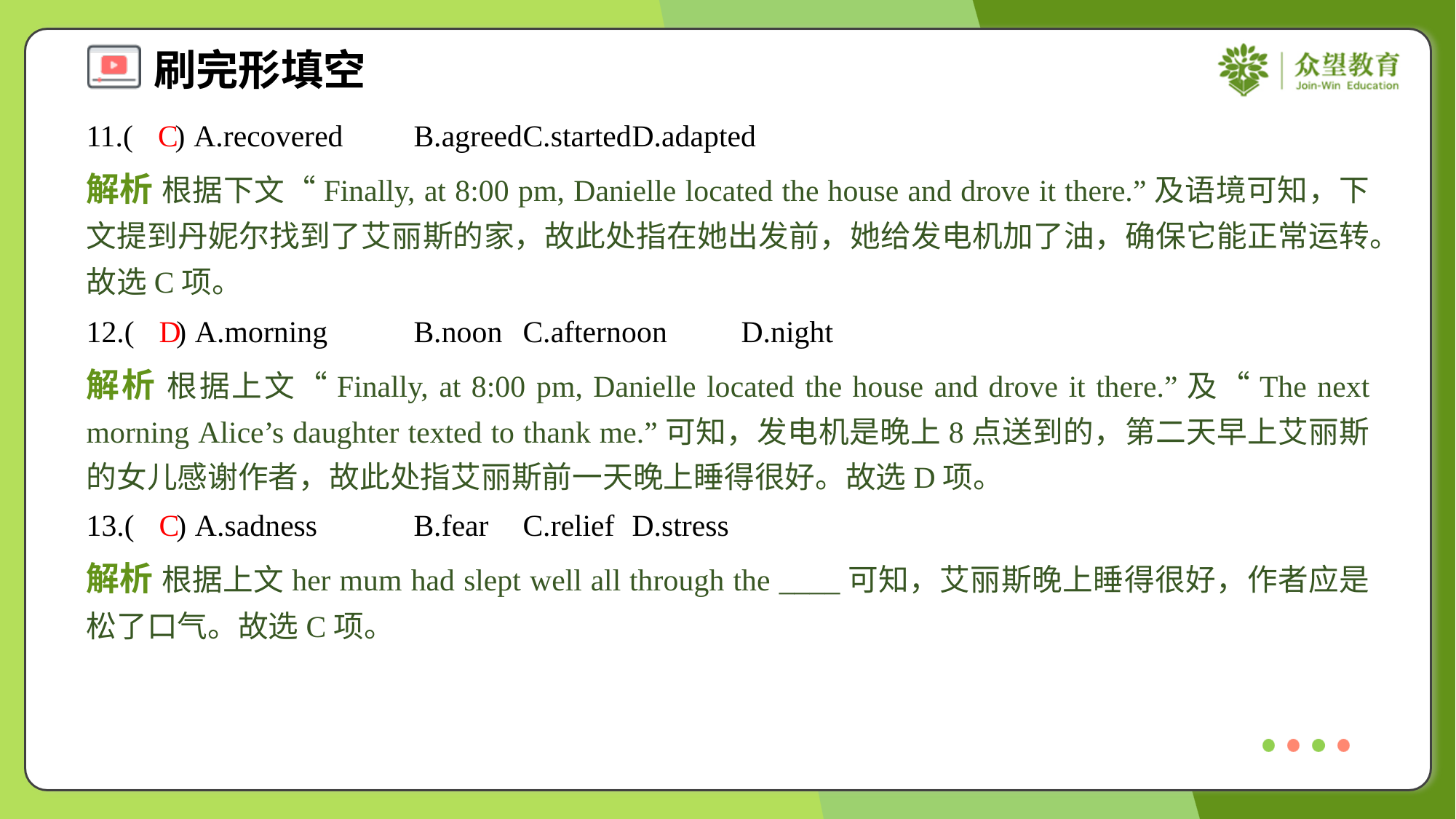

11.(     ) A.recovered	B.agreed	C.started	D.adapted
C
解析 根据下文“Finally, at 8:00 pm, Danielle located the house and drove it there.”及语境可知，下文提到丹妮尔找到了艾丽斯的家，故此处指在她出发前，她给发电机加了油，确保它能正常运转。故选C项。
12.(     ) A.morning	B.noon	C.afternoon	D.night
D
解析 根据上文“Finally, at 8:00 pm, Danielle located the house and drove it there.”及“The next morning Alice’s daughter texted to thank me.”可知，发电机是晚上8点送到的，第二天早上艾丽斯的女儿感谢作者，故此处指艾丽斯前一天晚上睡得很好。故选D项。
13.(     ) A.sadness	B.fear	C.relief	D.stress
C
解析 根据上文her mum had slept well all through the ____可知，艾丽斯晚上睡得很好，作者应是松了口气。故选C项。